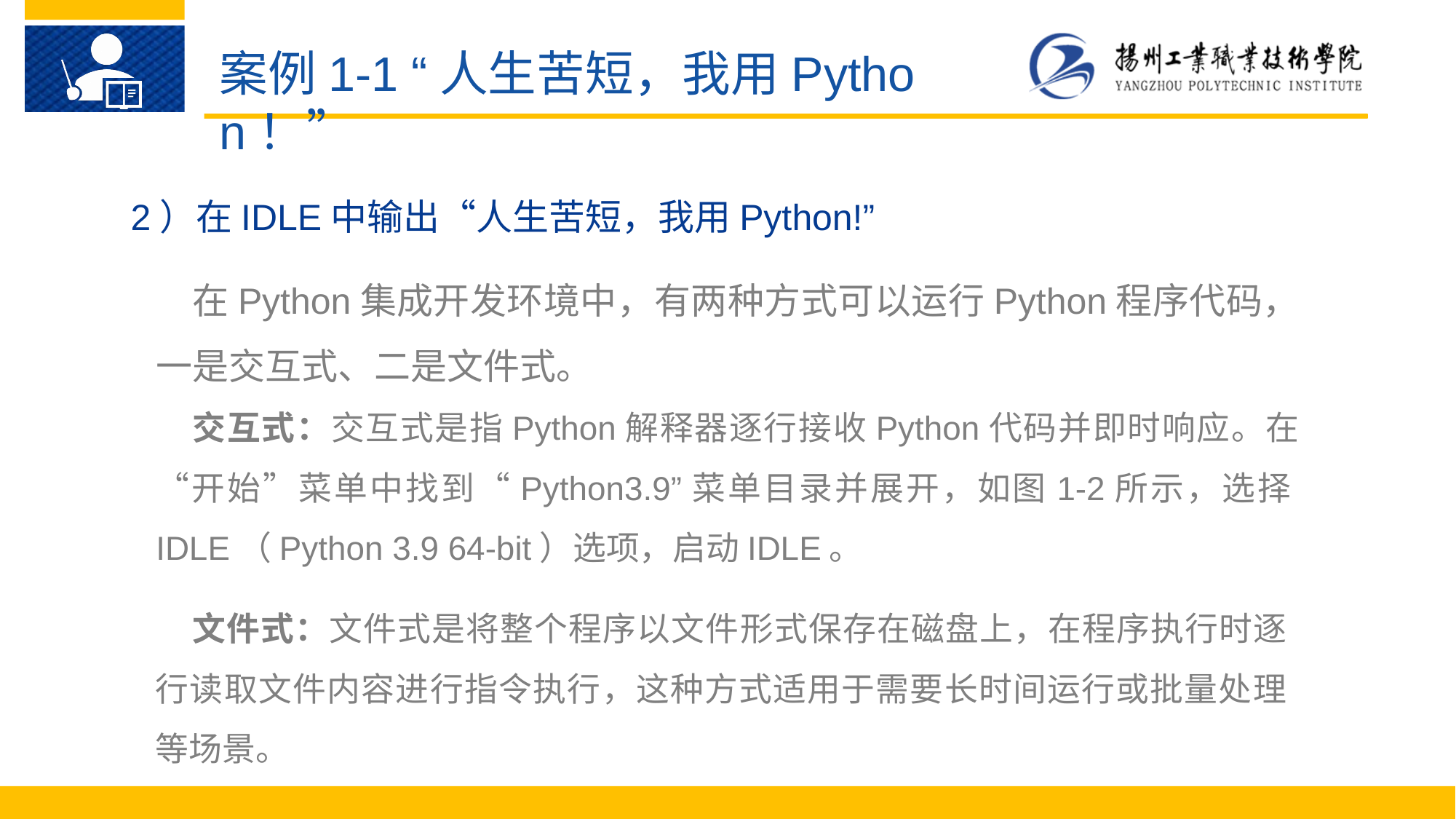

案例1-1 “人生苦短，我用Python！”
2）在IDLE中输出“人生苦短，我用Python!”
在Python集成开发环境中，有两种方式可以运行Python程序代码，一是交互式、二是文件式。
交互式：交互式是指Python解释器逐行接收Python代码并即时响应。在“开始”菜单中找到“Python3.9”菜单目录并展开，如图1-2所示，选择IDLE（Python 3.9 64-bit）选项，启动IDLE。
文件式：文件式是将整个程序以文件形式保存在磁盘上，在程序执行时逐行读取文件内容进行指令执行，这种方式适用于需要长时间运行或批量处理等场景。